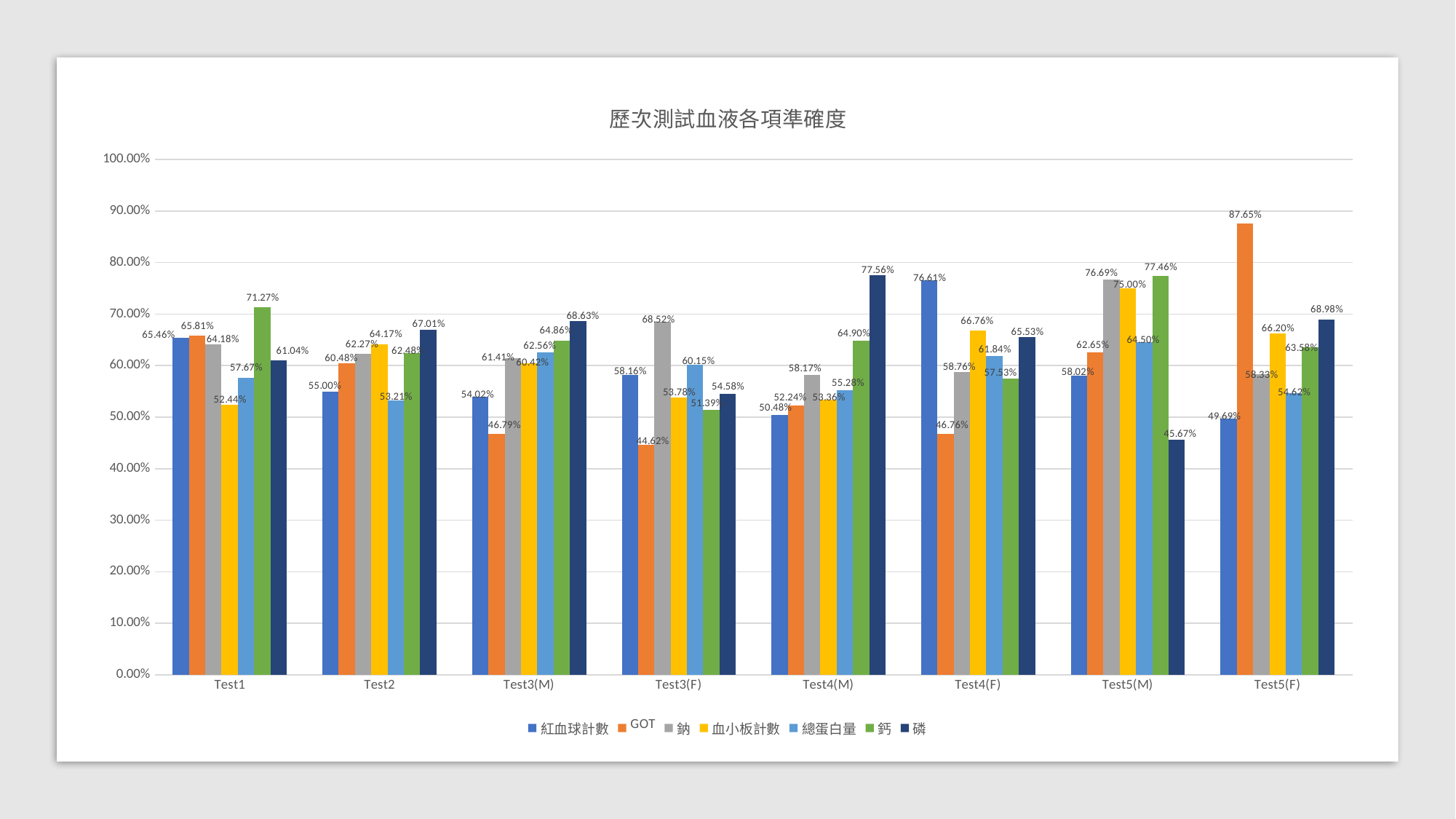

### Chart: 歷次測試血液各項準確度

| Category | 紅血球計數 | GOT | 鈉 | 血小板計數 | 總蛋白量 | 鈣 | 磷 |
|---|---|---|---|---|---|---|---|
| Test1 | 0.6546 | 0.6581 | 0.6418 | 0.5244 | 0.5767 | 0.7127 | 0.6104 |
| Test2 | 0.55 | 0.6048 | 0.6227 | 0.6417 | 0.5321 | 0.6248 | 0.6701 |
| Test3(M) | 0.5402 | 0.4679 | 0.6141 | 0.6042 | 0.6256 | 0.6486 | 0.6863 |
| Test3(F) | 0.5816 | 0.4462 | 0.6852 | 0.5378 | 0.6015 | 0.5139 | 0.5458 |
| Test4(M) | 0.5048 | 0.5224 | 0.5817 | 0.5336 | 0.5528 | 0.649 | 0.7756 |
| Test4(F) | 0.7661 | 0.4676 | 0.5876 | 0.6676 | 0.6184 | 0.5753 | 0.6553 |
| Test5(M) | 0.5802 | 0.6265 | 0.7669 | 0.75 | 0.645 | 0.7746 | 0.4567 |
| Test5(F) | 0.4969 | 0.8765 | 0.5833 | 0.662 | 0.5462 | 0.6358 | 0.6898 |